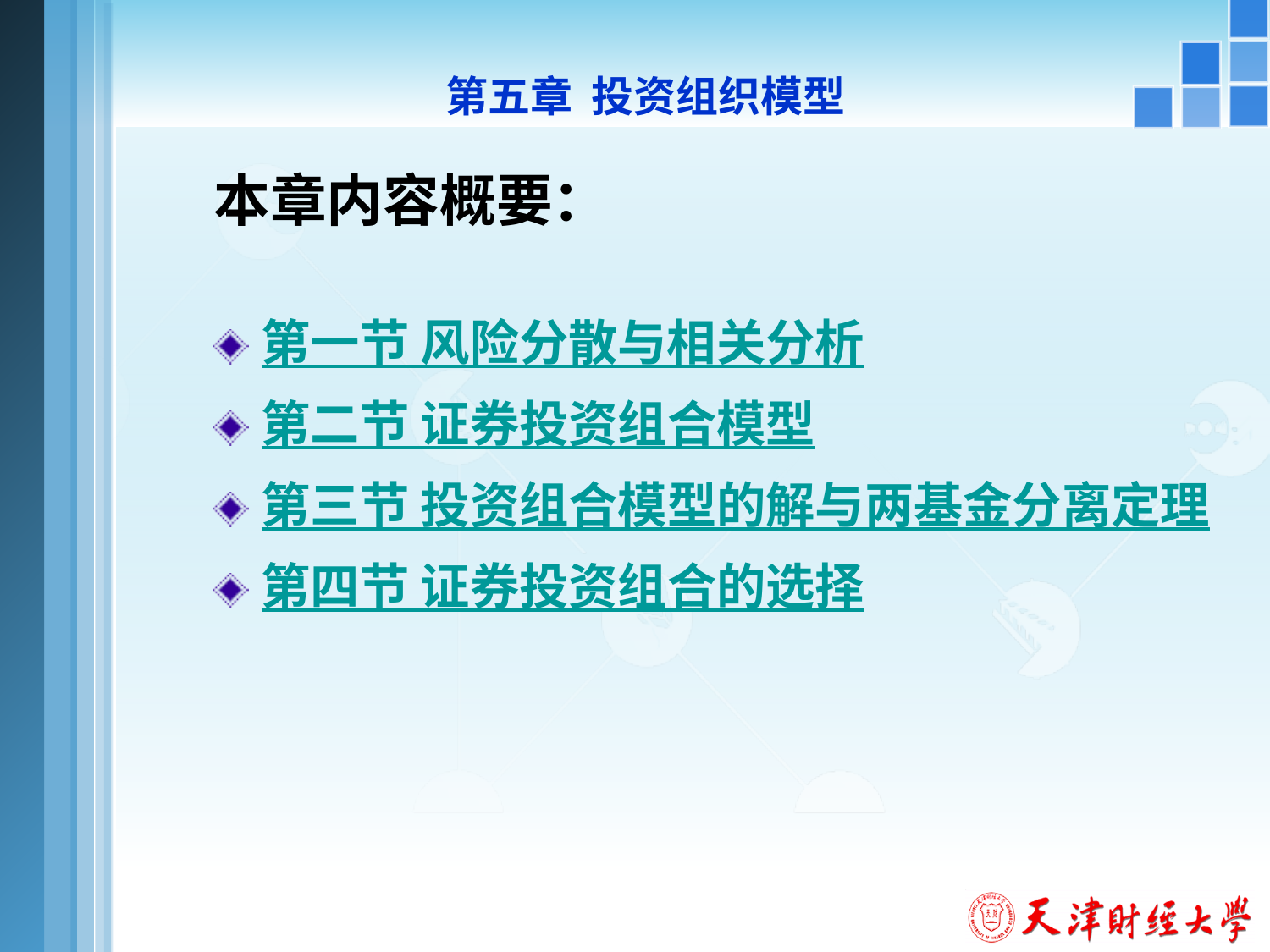

第五章  投资组织模型
本章内容概要：

第一节 风险分散与相关分析
第二节 证券投资组合模型
第三节 投资组合模型的解与两基金分离定理
第四节 证券投资组合的选择